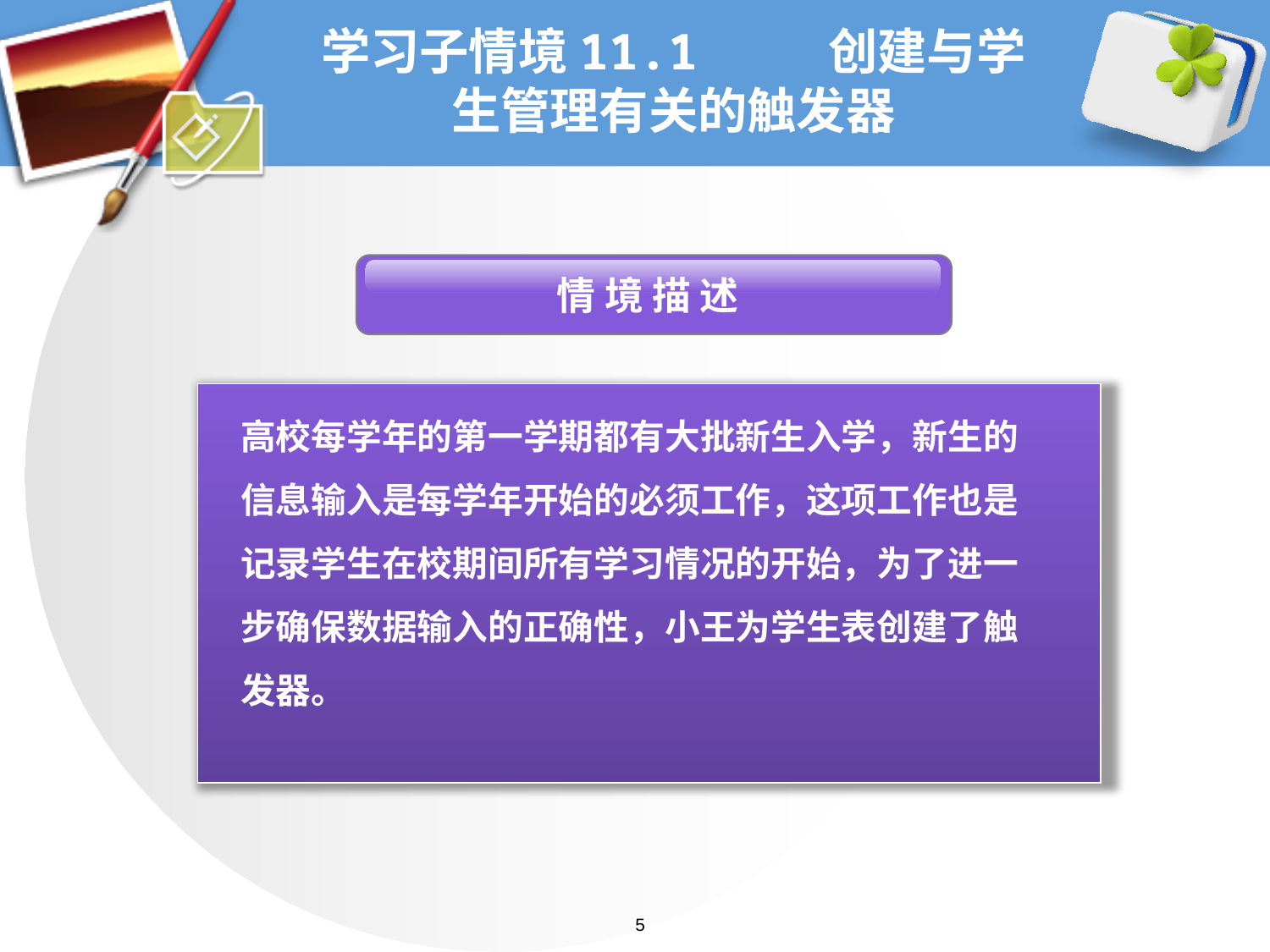

# 学习子情境11.1    创建与学生管理有关的触发器

  情 境 描 述

高校每学年的第一学期都有大批新生入学，新生的信息输入是每学年开始的必须工作，这项工作也是记录学生在校期间所有学习情况的开始，为了进一步确保数据输入的正确性，小王为学生表创建了触发器。
5